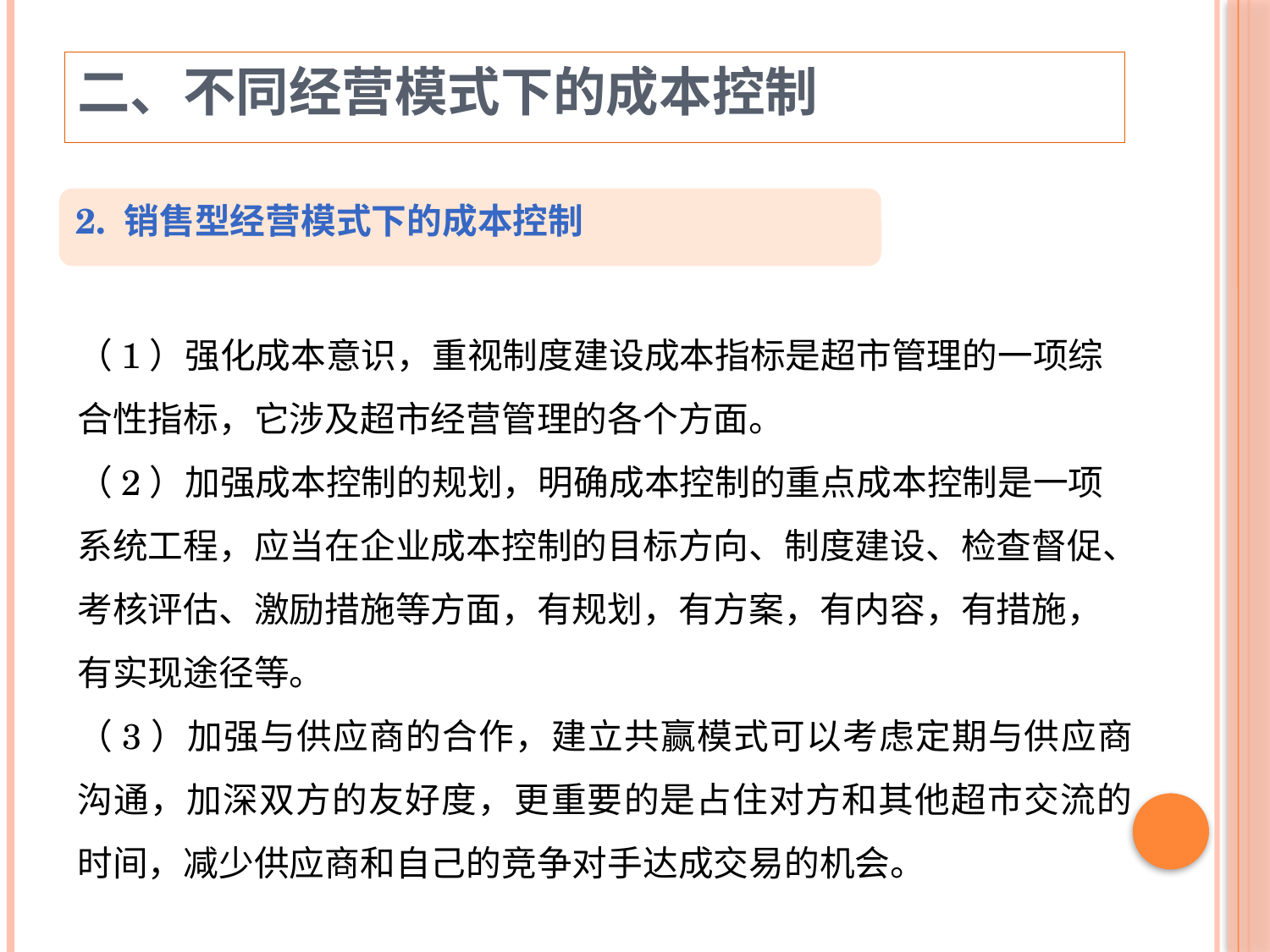

二、不同经营模式下的成本控制
2. 销售型经营模式下的成本控制
（1）强化成本意识，重视制度建设成本指标是超市管理的一项综合性指标，它涉及超市经营管理的各个方面。
（2）加强成本控制的规划，明确成本控制的重点成本控制是一项系统工程，应当在企业成本控制的目标方向、制度建设、检查督促、考核评估、激励措施等方面，有规划，有方案，有内容，有措施，有实现途径等。
（3）加强与供应商的合作，建立共赢模式可以考虑定期与供应商沟通，加深双方的友好度，更重要的是占住对方和其他超市交流的时间，减少供应商和自己的竞争对手达成交易的机会。